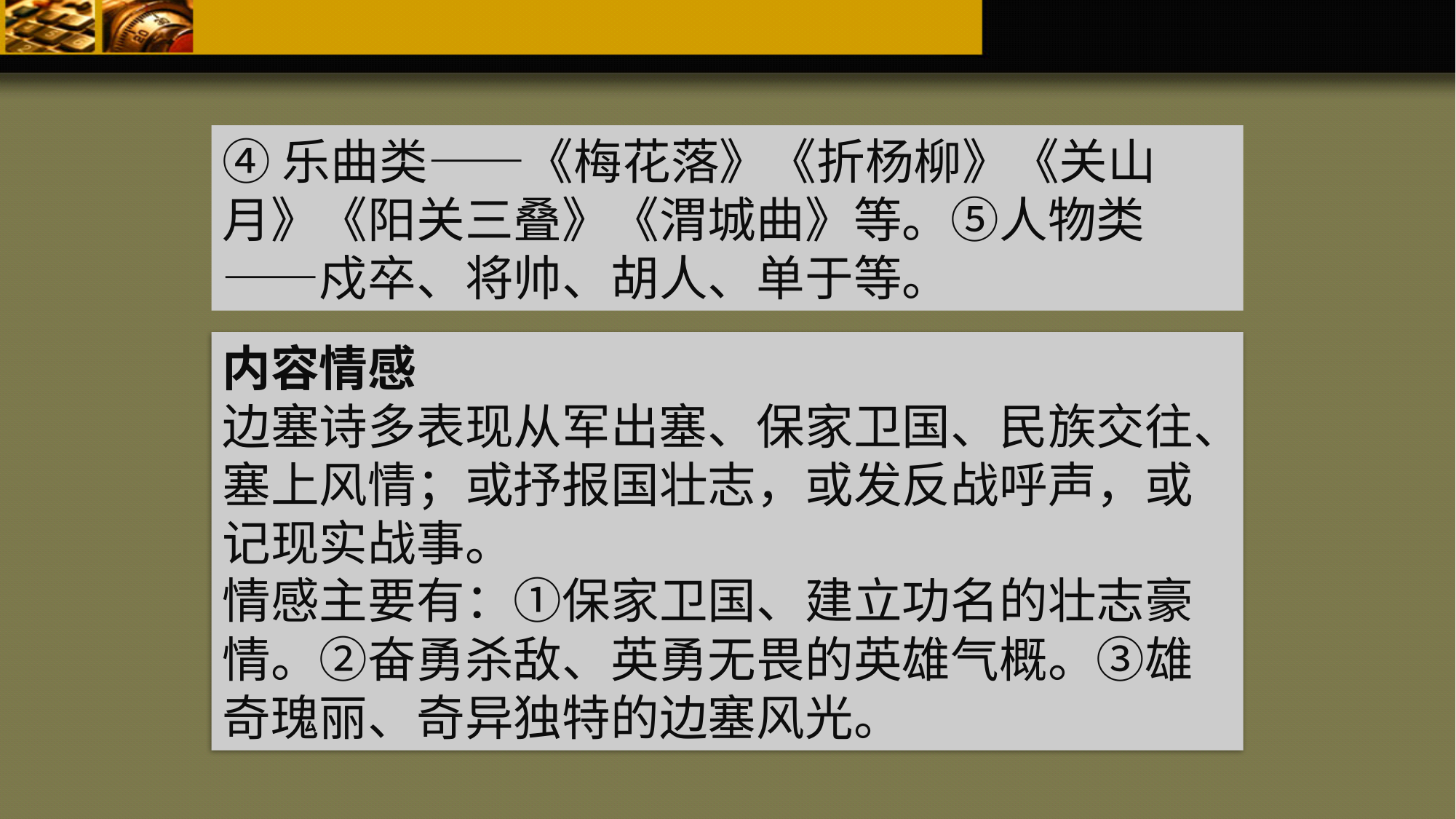

④乐曲类——《梅花落》《折杨柳》《关山月》《阳关三叠》《渭城曲》等。⑤人物类——戍卒、将帅、胡人、单于等。
内容情感
边塞诗多表现从军出塞、保家卫国、民族交往、塞上风情；或抒报国壮志，或发反战呼声，或记现实战事。
情感主要有：①保家卫国、建立功名的壮志豪情。②奋勇杀敌、英勇无畏的英雄气概。③雄奇瑰丽、奇异独特的边塞风光。